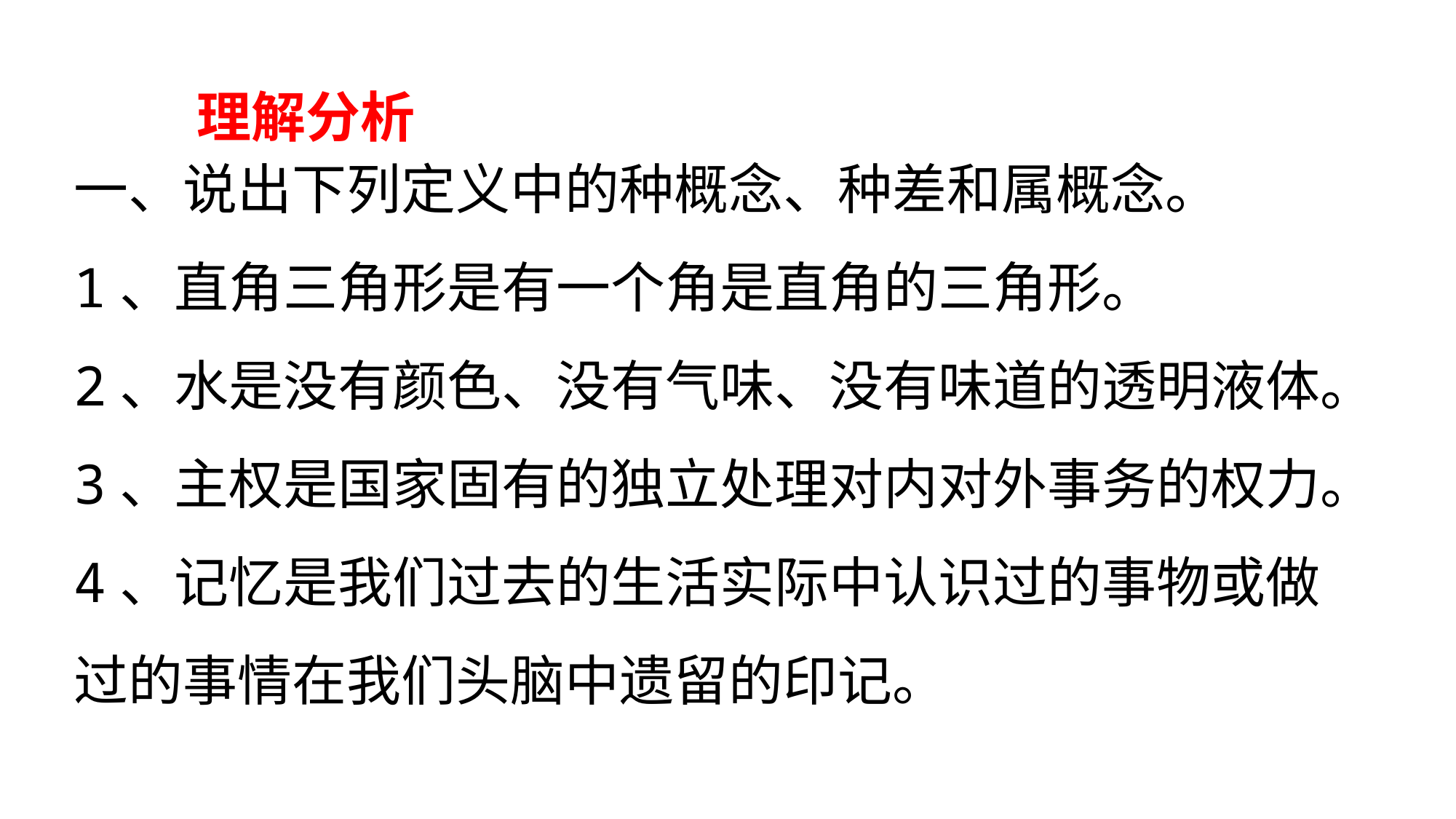

理解分析
一、说出下列定义中的种概念、种差和属概念。
1、直角三角形是有一个角是直角的三角形。
2、水是没有颜色、没有气味、没有味道的透明液体。
3、主权是国家固有的独立处理对内对外事务的权力。
4、记忆是我们过去的生活实际中认识过的事物或做过的事情在我们头脑中遗留的印记。